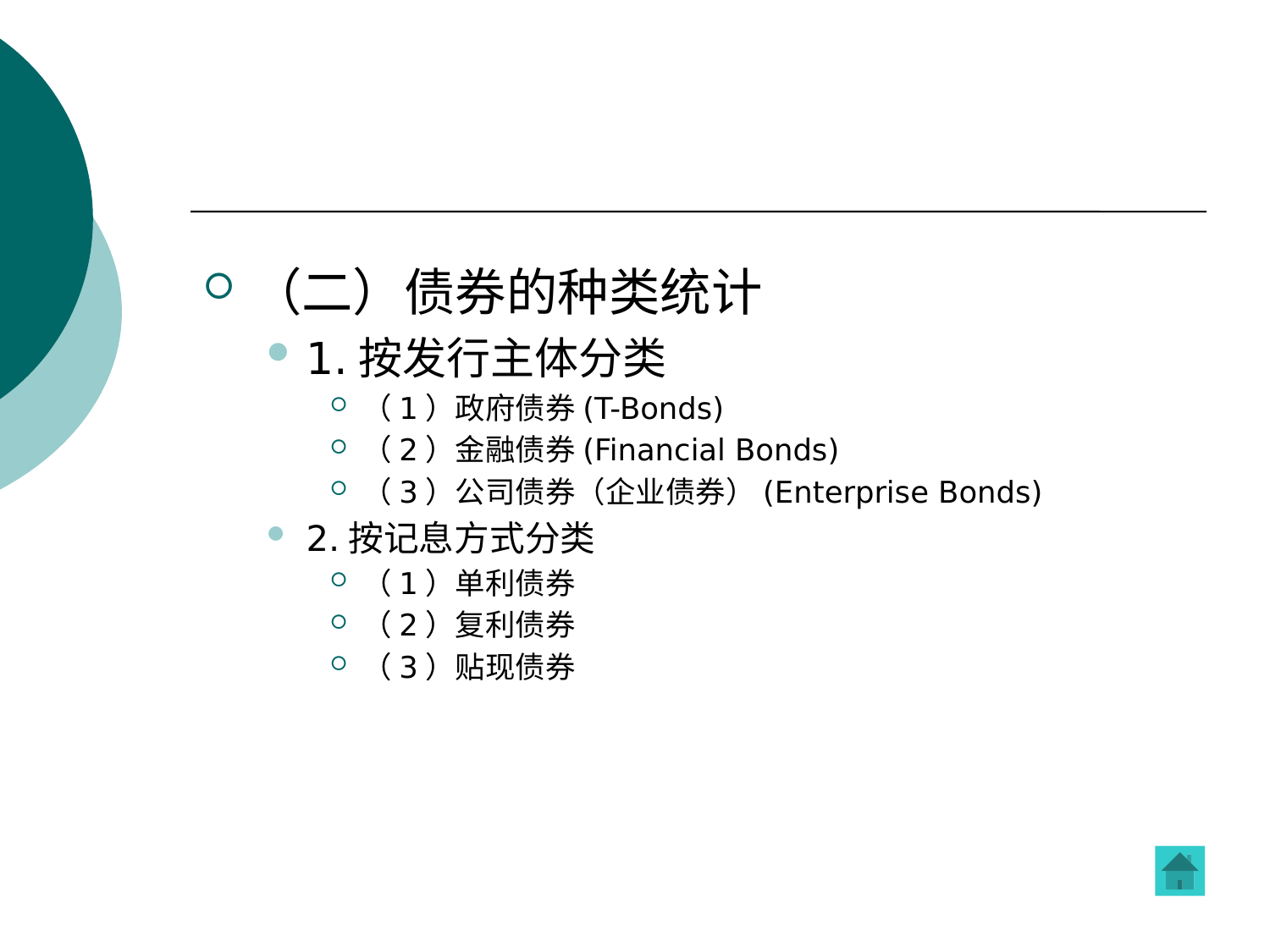

#
（二）债券的种类统计
1.按发行主体分类
（1）政府债券(T-Bonds)
（2）金融债券(Financial Bonds)
（3）公司债券（企业债券）(Enterprise Bonds)
2.按记息方式分类
（1）单利债券
（2）复利债券
（3）贴现债券